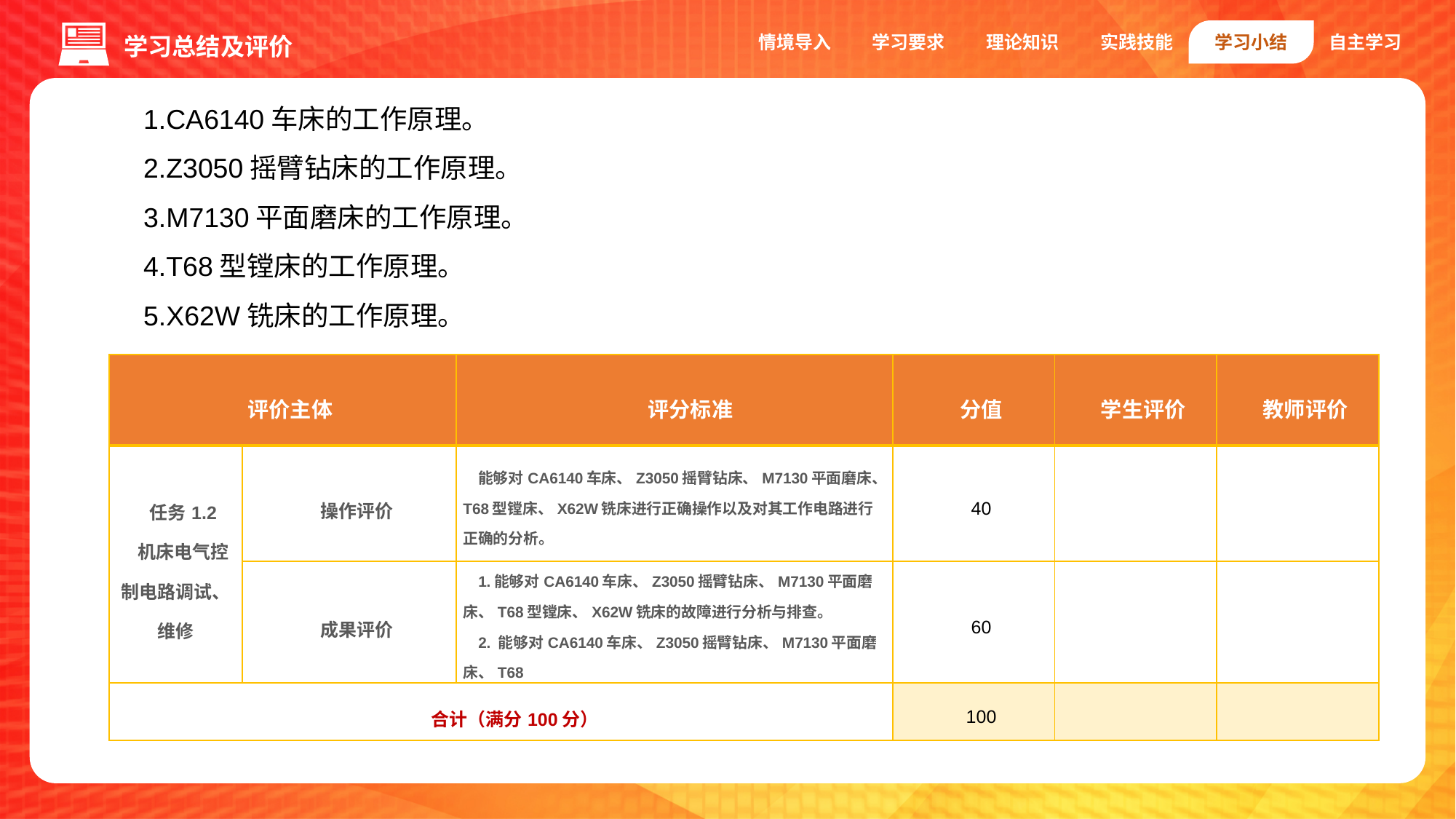

情境导入
学习要求
理论知识
实践技能
学习小结
自主学习

学习总结及评价
CA6140车床的工作原理。
Z3050摇臂钻床的工作原理。
M7130平面磨床的工作原理。
T68型镗床的工作原理。
X62W铣床的工作原理。
| 评价主体 |  | 评分标准 | 分值 | 学生评价 | 教师评价 |
| --- | --- | --- | --- | --- | --- |
| 任务1.2 机床电气控制电路调试、维修 | 操作评价 | 能够对CA6140车床、Z3050摇臂钻床、M7130平面磨床、T68型镗床、X62W铣床进行正确操作以及对其工作电路进行正确的分析。 | 40 |  |  |
|  | 成果评价 | 1.能够对CA6140车床、Z3050摇臂钻床、M7130平面磨床、T68型镗床、X62W铣床的故障进行分析与排查。 2. 能够对CA6140车床、Z3050摇臂钻床、M7130平面磨床、T68 | 60 |  |  |
| 合计（满分100分） |  |  | 100 |  |  |